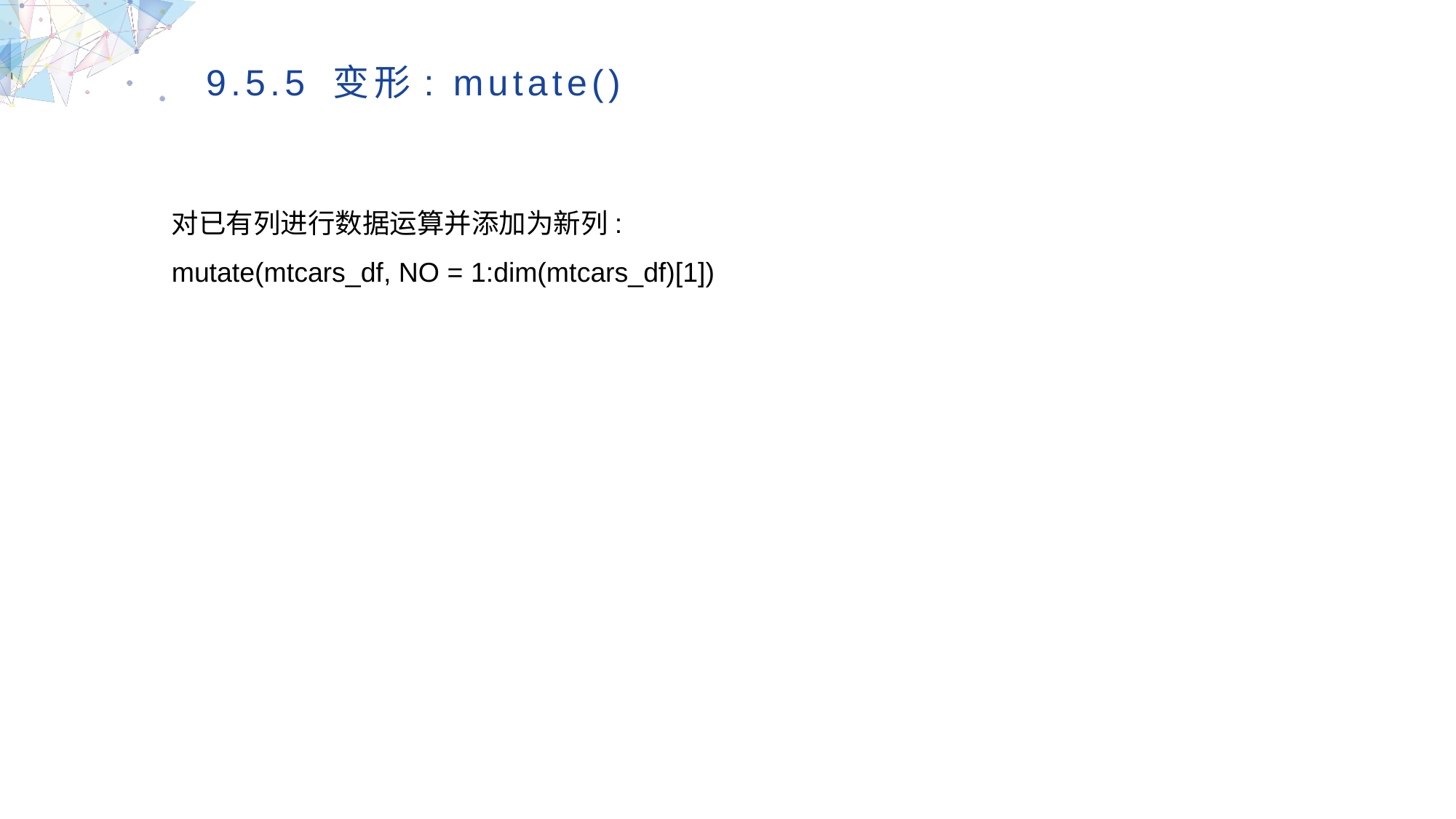

9.5.5 变形: mutate()
对已有列进行数据运算并添加为新列:
mutate(mtcars_df, NO = 1:dim(mtcars_df)[1])
MULTIPURPOSE PRESENTATION TEMPLATE | UNIQUE DESIGN
Welcome Message
Please replace text, click add relevant headline, modify the text content, also can copy your content to this directly. Please replace text, click add relevant headline, modify the text content, also can copy your content to this directly.